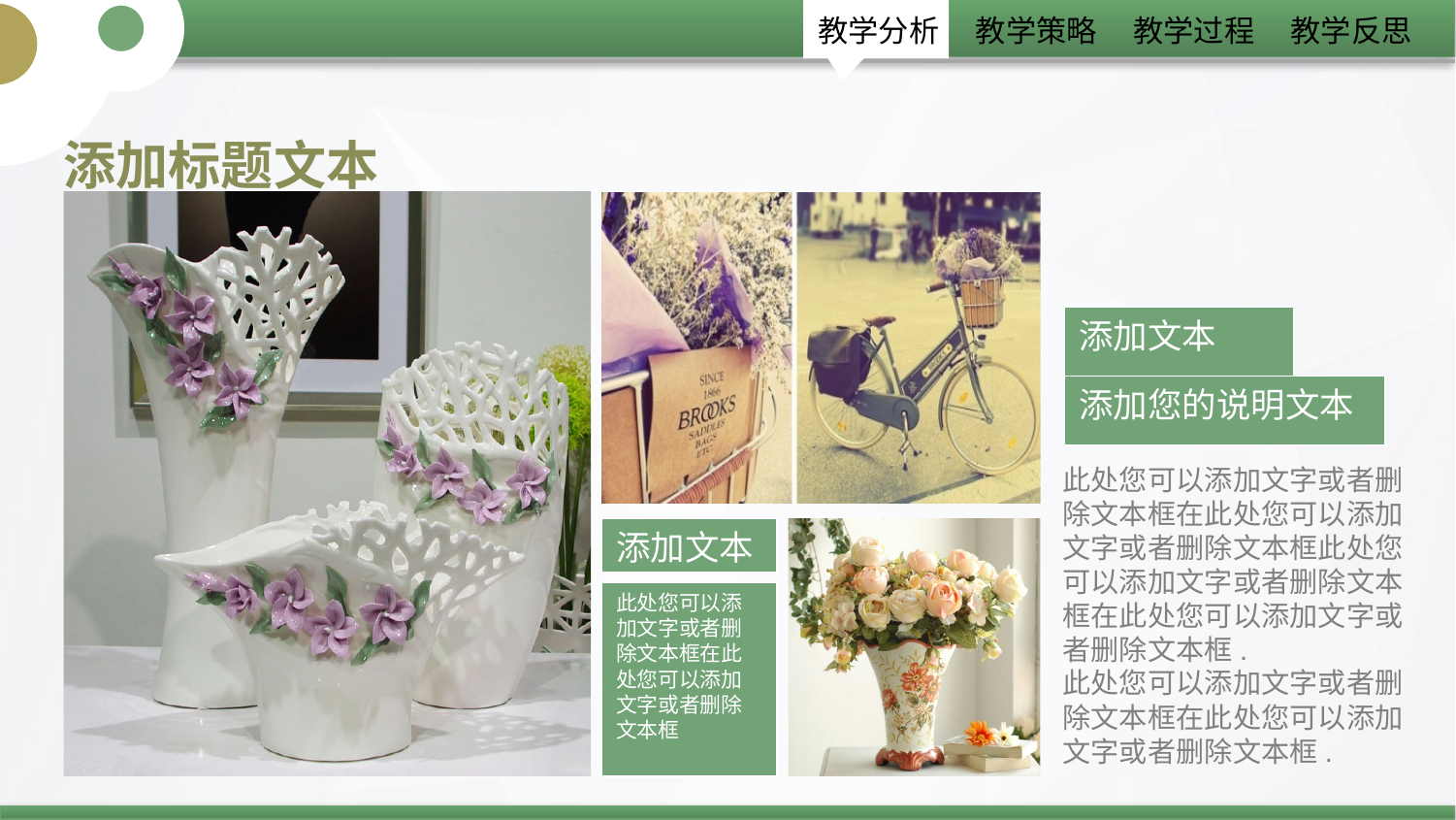

添加标题文本

添加文本
添加您的说明文本
此处您可以添加文字或者删除文本框在此处您可以添加文字或者删除文本框此处您可以添加文字或者删除文本框在此处您可以添加文字或者删除文本框.
此处您可以添加文字或者删除文本框在此处您可以添加文字或者删除文本框.
添加文本

此处您可以添加文字或者删除文本框在此处您可以添加文字或者删除文本框